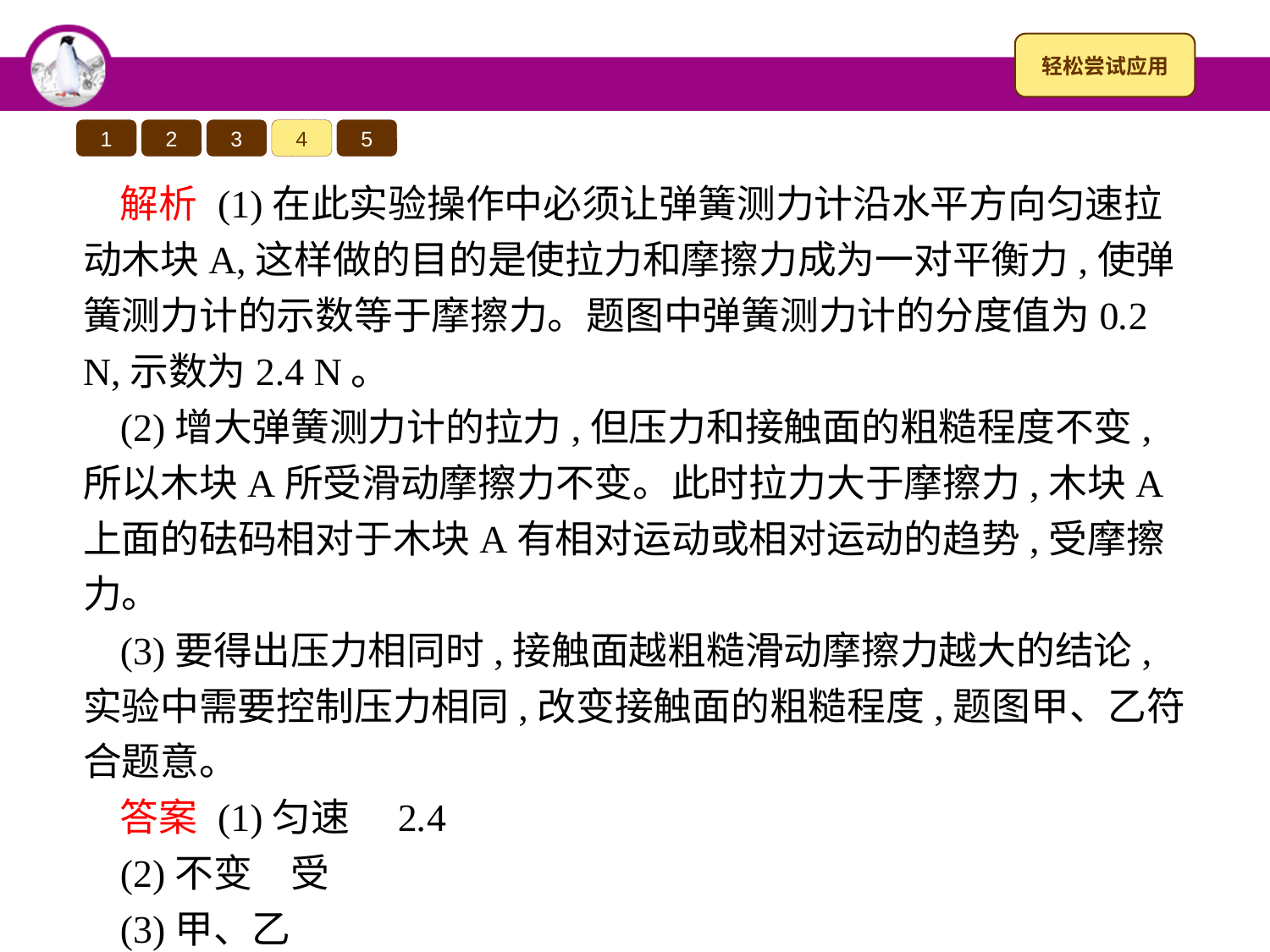

1
2
3
4
5
解析 (1)在此实验操作中必须让弹簧测力计沿水平方向匀速拉动木块A,这样做的目的是使拉力和摩擦力成为一对平衡力,使弹簧测力计的示数等于摩擦力。题图中弹簧测力计的分度值为0.2 N,示数为2.4 N。
(2)增大弹簧测力计的拉力,但压力和接触面的粗糙程度不变,所以木块A所受滑动摩擦力不变。此时拉力大于摩擦力,木块A上面的砝码相对于木块A有相对运动或相对运动的趋势,受摩擦力。
(3)要得出压力相同时,接触面越粗糙滑动摩擦力越大的结论,实验中需要控制压力相同,改变接触面的粗糙程度,题图甲、乙符合题意。
答案 (1)匀速　2.4
(2)不变　受
(3)甲、乙